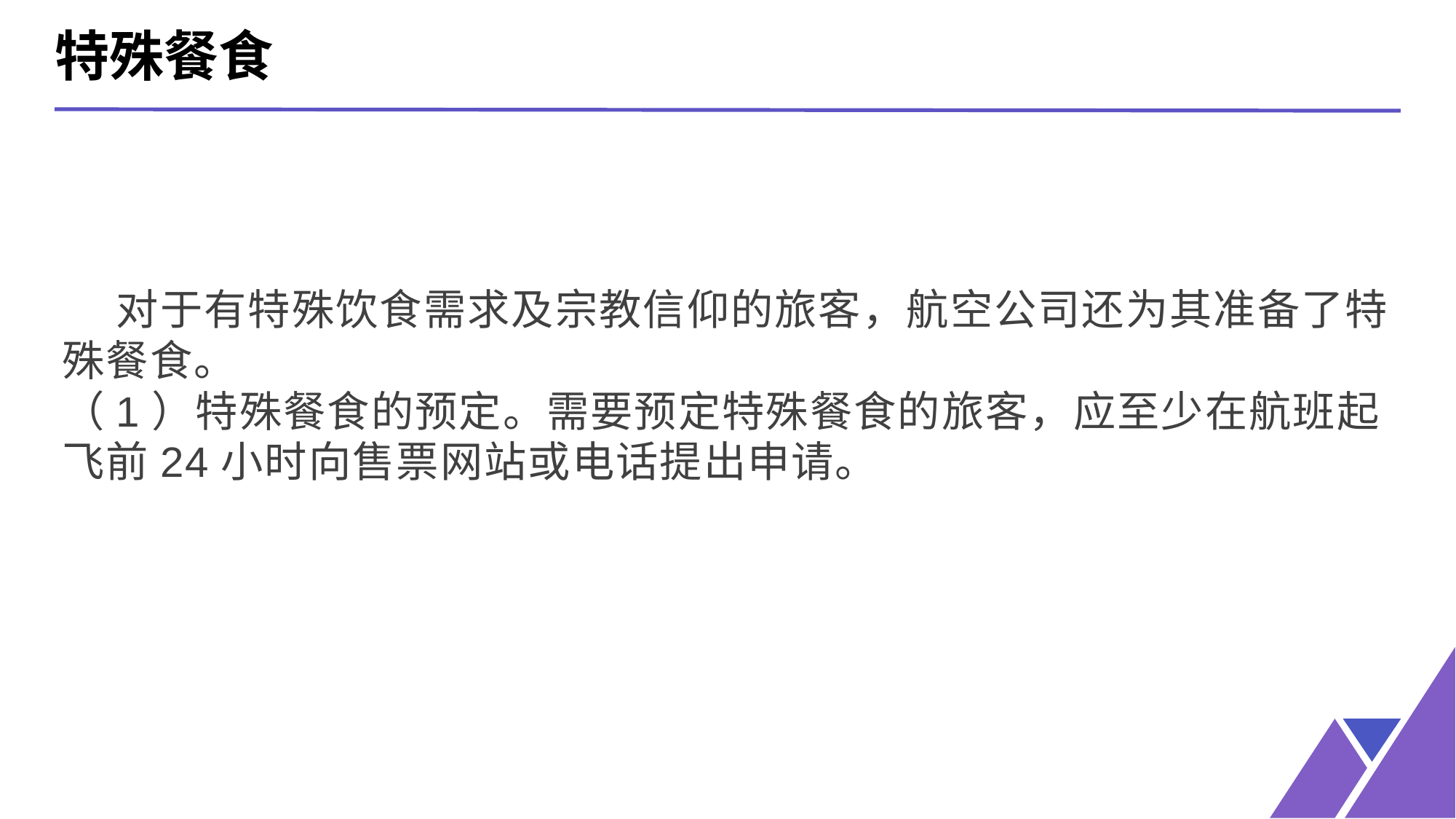

特殊餐食
    对于有特殊饮食需求及宗教信仰的旅客，航空公司还为其准备了特殊餐食。
（1）特殊餐食的预定。需要预定特殊餐食的旅客，应至少在航班起飞前24小时向售票网站或电话提出申请。